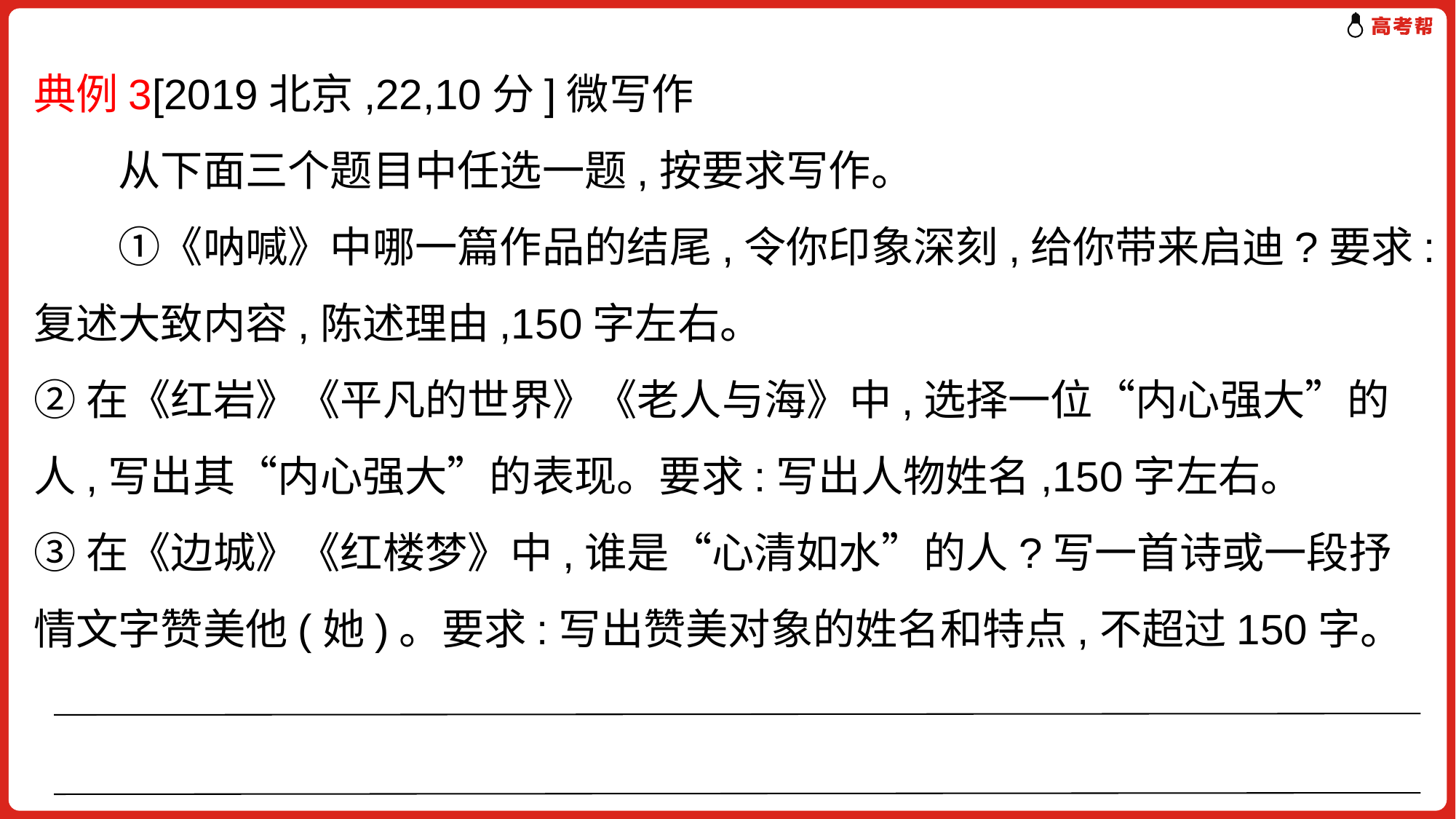

典例3[2019北京,22,10分]微写作
　　从下面三个题目中任选一题,按要求写作。
　　①《呐喊》中哪一篇作品的结尾,令你印象深刻,给你带来启迪?要求:复述大致内容,陈述理由,150字左右。
②在《红岩》《平凡的世界》《老人与海》中,选择一位“内心强大”的人,写出其“内心强大”的表现。要求:写出人物姓名,150字左右。
③在《边城》《红楼梦》中,谁是“心清如水”的人?写一首诗或一段抒情文字赞美他(她)。要求:写出赞美对象的姓名和特点,不超过150字。